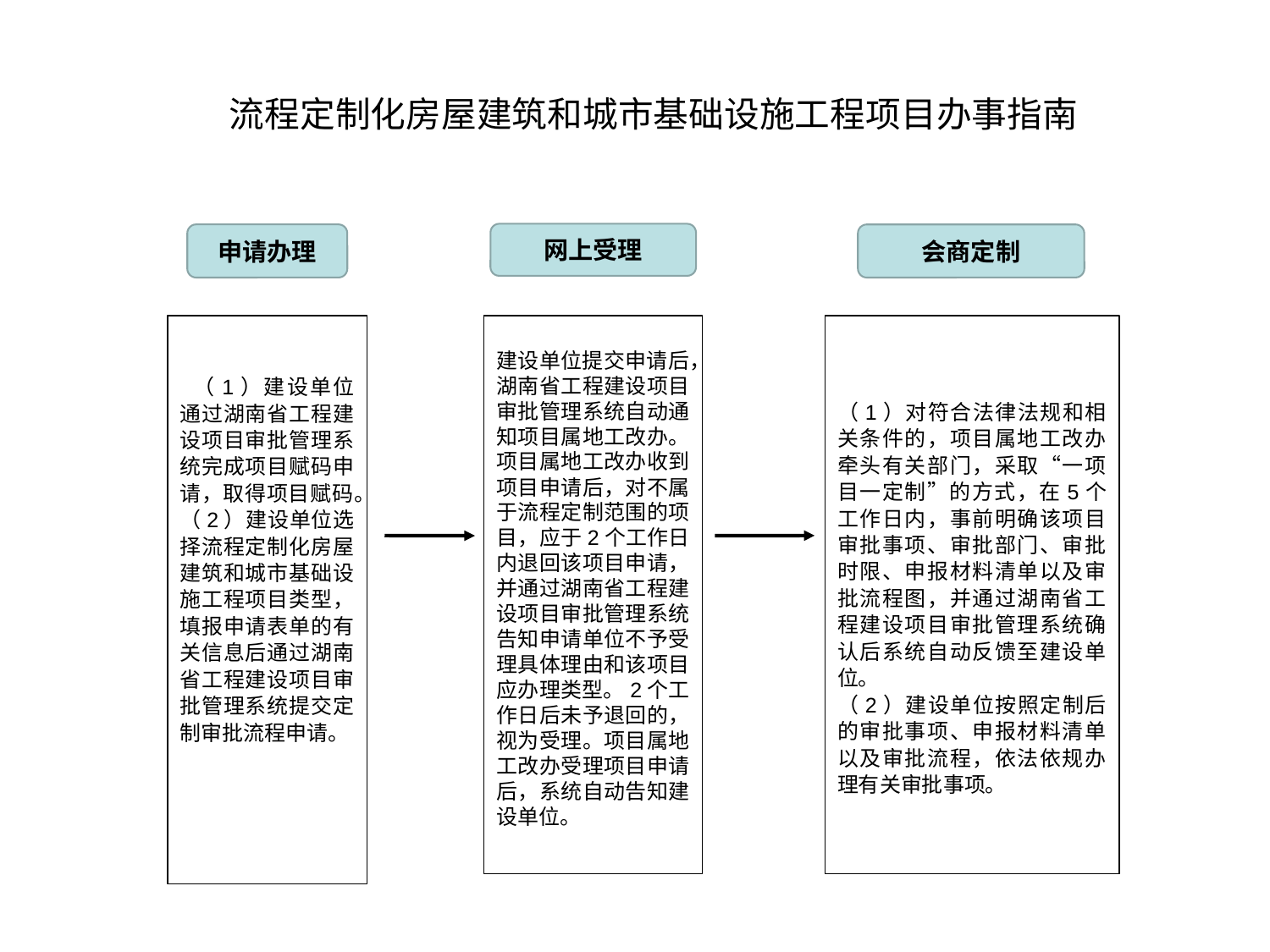

流程定制化房屋建筑和城市基础设施工程项目办事指南
网上受理
申请办理
会商定制

 （1）建设单位通过湖南省工程建设项目审批管理系统完成项目赋码申请，取得项目赋码。
（2）建设单位选择流程定制化房屋建筑和城市基础设施工程项目类型，填报申请表单的有关信息后通过湖南省工程建设项目审批管理系统提交定制审批流程申请。

建设单位提交申请后，湖南省工程建设项目审批管理系统自动通知项目属地工改办。项目属地工改办收到项目申请后，对不属于流程定制范围的项目，应于2个工作日内退回该项目申请，并通过湖南省工程建设项目审批管理系统告知申请单位不予受理具体理由和该项目应办理类型。2个工作日后未予退回的，视为受理。项目属地工改办受理项目申请后，系统自动告知建设单位。

（1）对符合法律法规和相关条件的，项目属地工改办牵头有关部门，采取“一项目一定制”的方式，在5个工作日内，事前明确该项目审批事项、审批部门、审批时限、申报材料清单以及审批流程图，并通过湖南省工程建设项目审批管理系统确认后系统自动反馈至建设单位。
（2）建设单位按照定制后的审批事项、申报材料清单以及审批流程，依法依规办理有关审批事项。